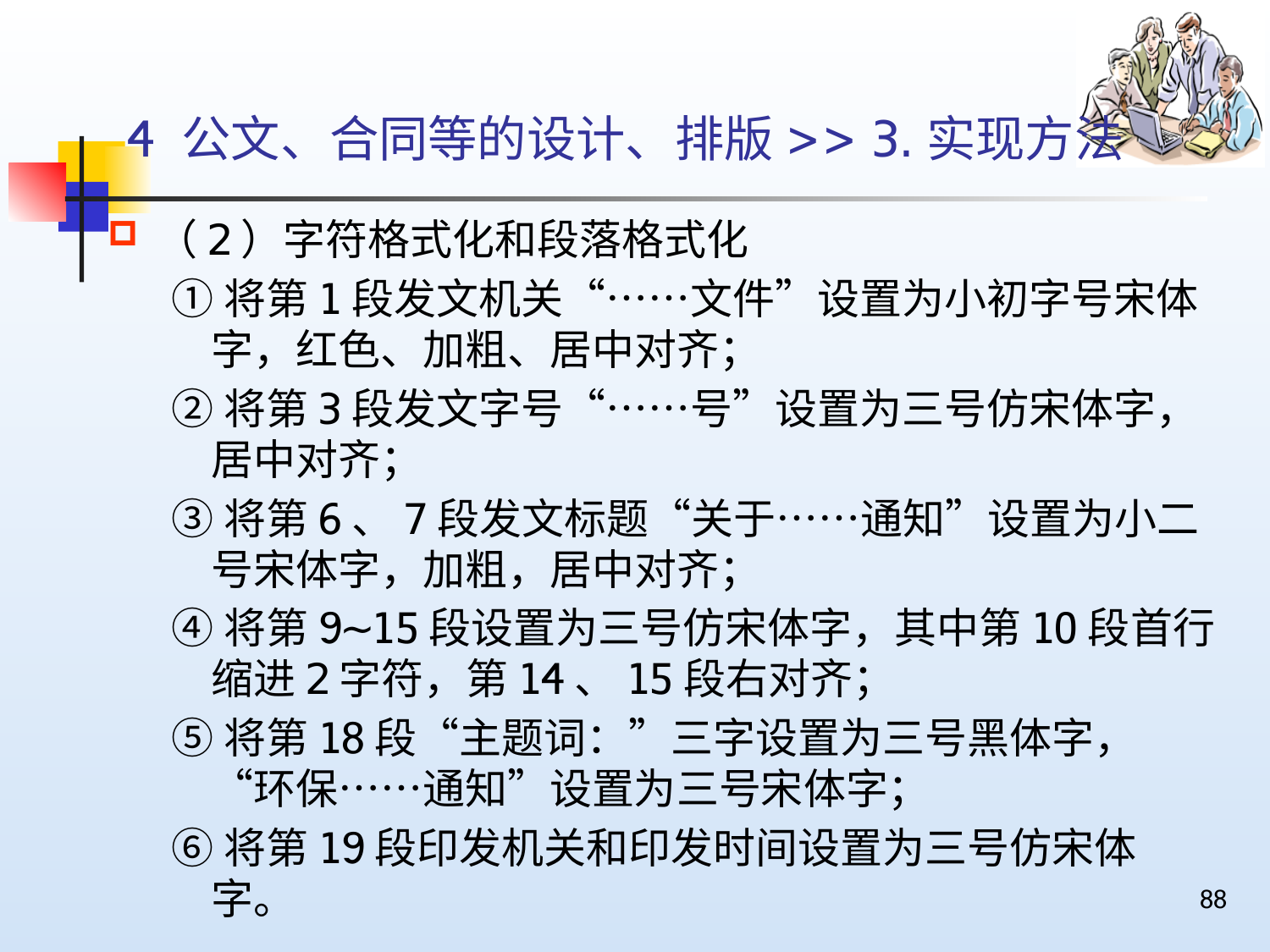

# 4 公文、合同等的设计、排版>> 3.实现方法
（2）字符格式化和段落格式化
①将第1段发文机关“……文件”设置为小初字号宋体字，红色、加粗、居中对齐；
②将第3段发文字号“……号”设置为三号仿宋体字，居中对齐；
③将第6、7段发文标题“关于……通知”设置为小二号宋体字，加粗，居中对齐；
④将第9~15段设置为三号仿宋体字，其中第10段首行缩进2字符，第14、15段右对齐；
⑤将第18段“主题词：”三字设置为三号黑体字，“环保……通知”设置为三号宋体字；
⑥将第19段印发机关和印发时间设置为三号仿宋体字。
88